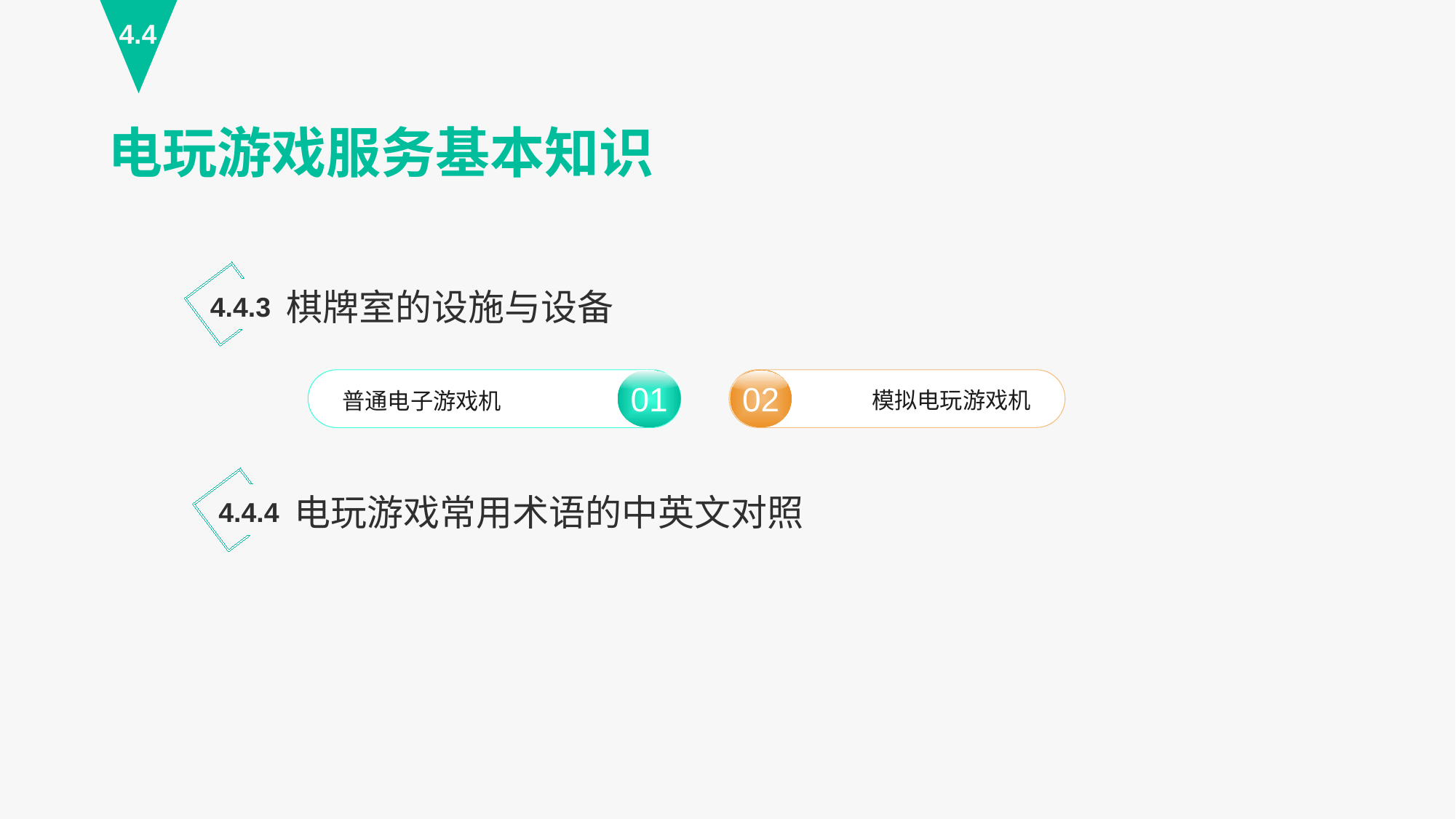

4.4
电玩游戏服务基本知识

棋牌室的设施与设备
4.4.3

01
普通电子游戏机

02
模拟电玩游戏机

电玩游戏常用术语的中英文对照
4.4.4